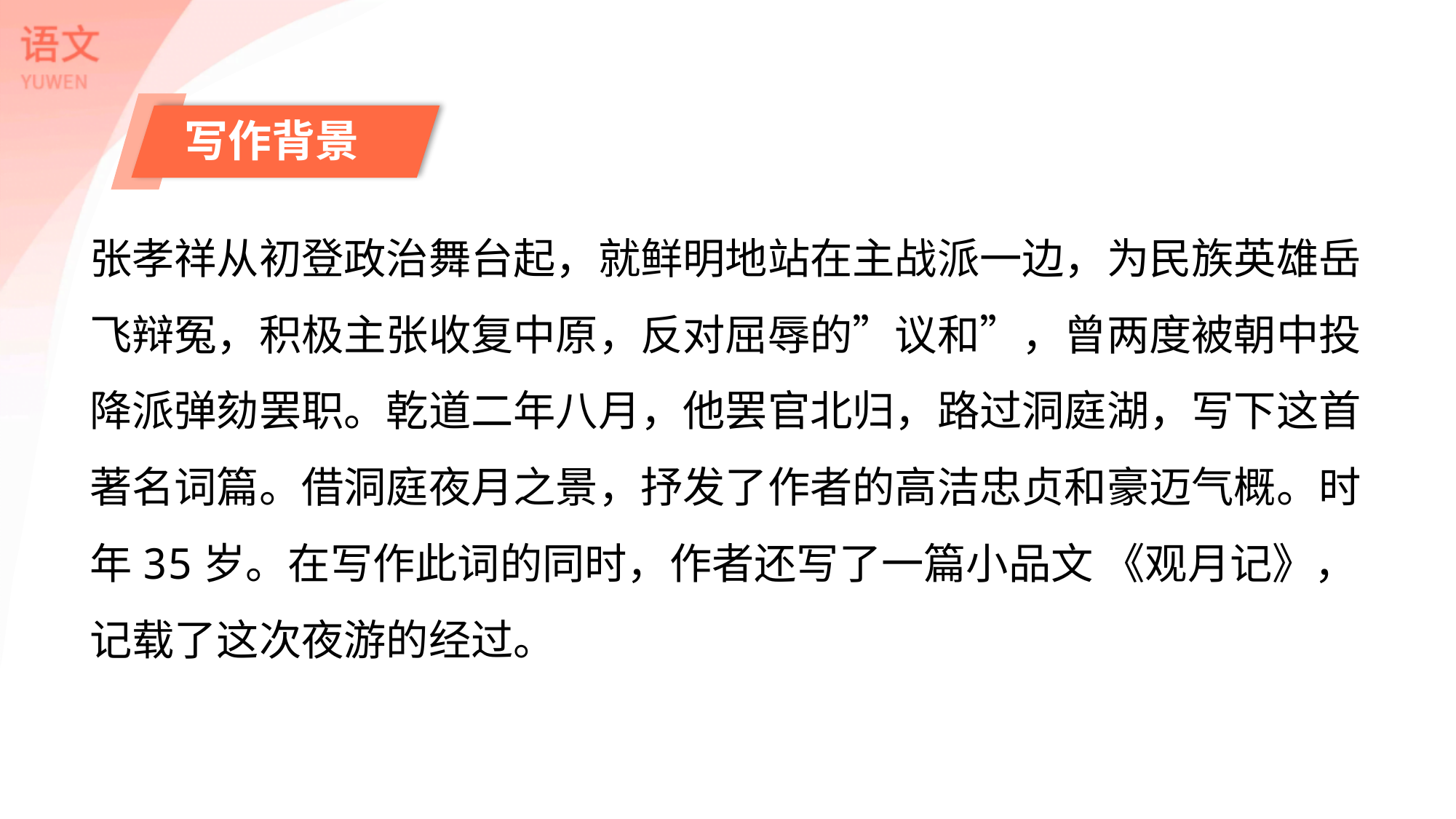

写作背景
张孝祥从初登政治舞台起，就鲜明地站在主战派一边，为民族英雄岳飞辩冤，积极主张收复中原，反对屈辱的”议和”，曾两度被朝中投降派弹劾罢职。乾道二年八月，他罢官北归，路过洞庭湖，写下这首著名词篇。借洞庭夜月之景，抒发了作者的高洁忠贞和豪迈气概。时年35岁。在写作此词的同时，作者还写了一篇小品文 《观月记》，记载了这次夜游的经过。